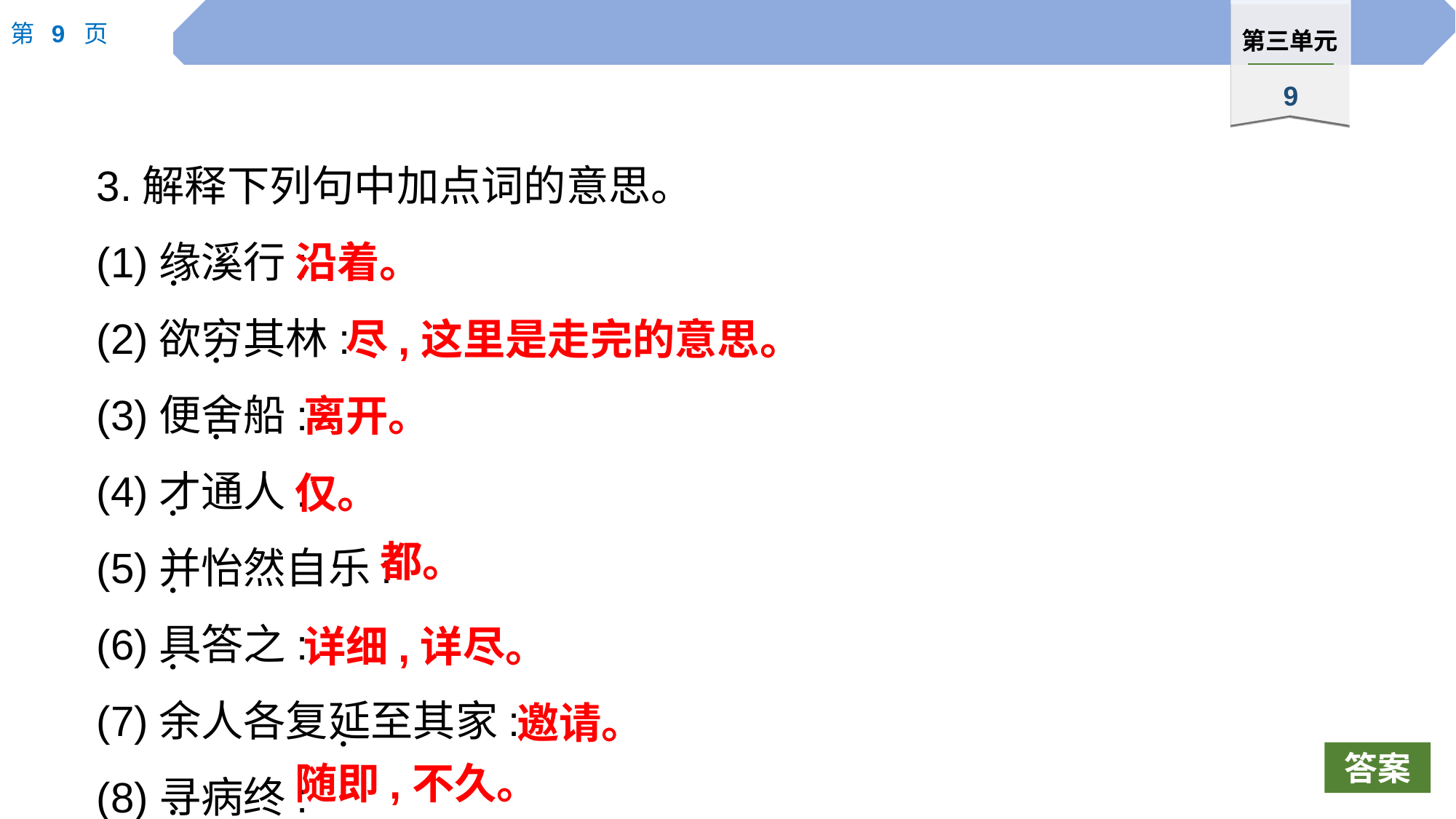

3.解释下列句中加点词的意思。
(1)缘溪行:
(2)欲穷其林:
(3)便舍船:
(4)才通人:
(5)并怡然自乐:
(6)具答之:
(7)余人各复延至其家:
(8)寻病终:
沿着。
·
尽,这里是走完的意思。
·
离开。
·
仅。
·
都。
·
详细,详尽。
·
邀请。
·
答案
随即,不久。
·